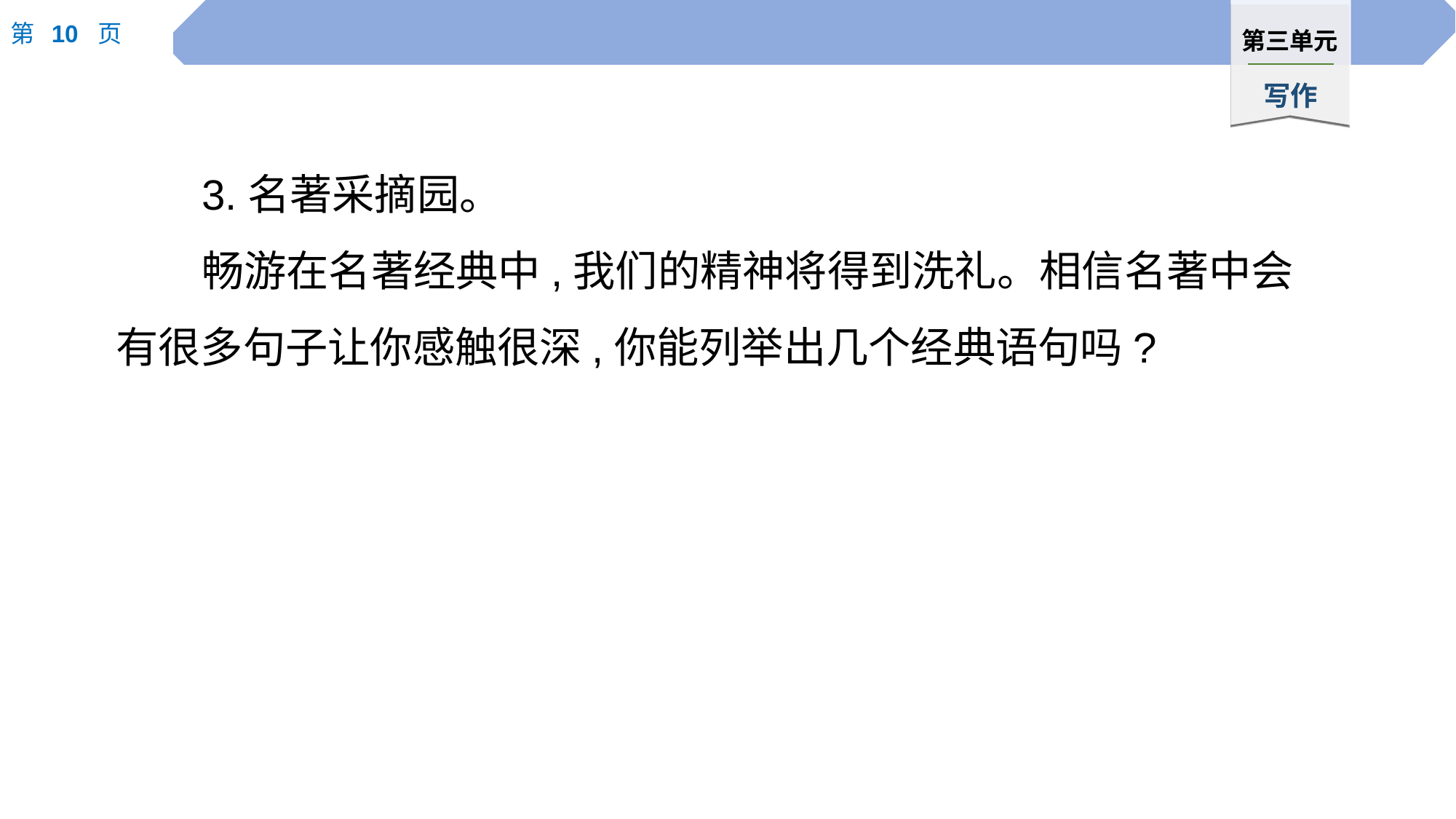

3.名著采摘园。
畅游在名著经典中,我们的精神将得到洗礼。相信名著中会有很多句子让你感触很深,你能列举出几个经典语句吗?